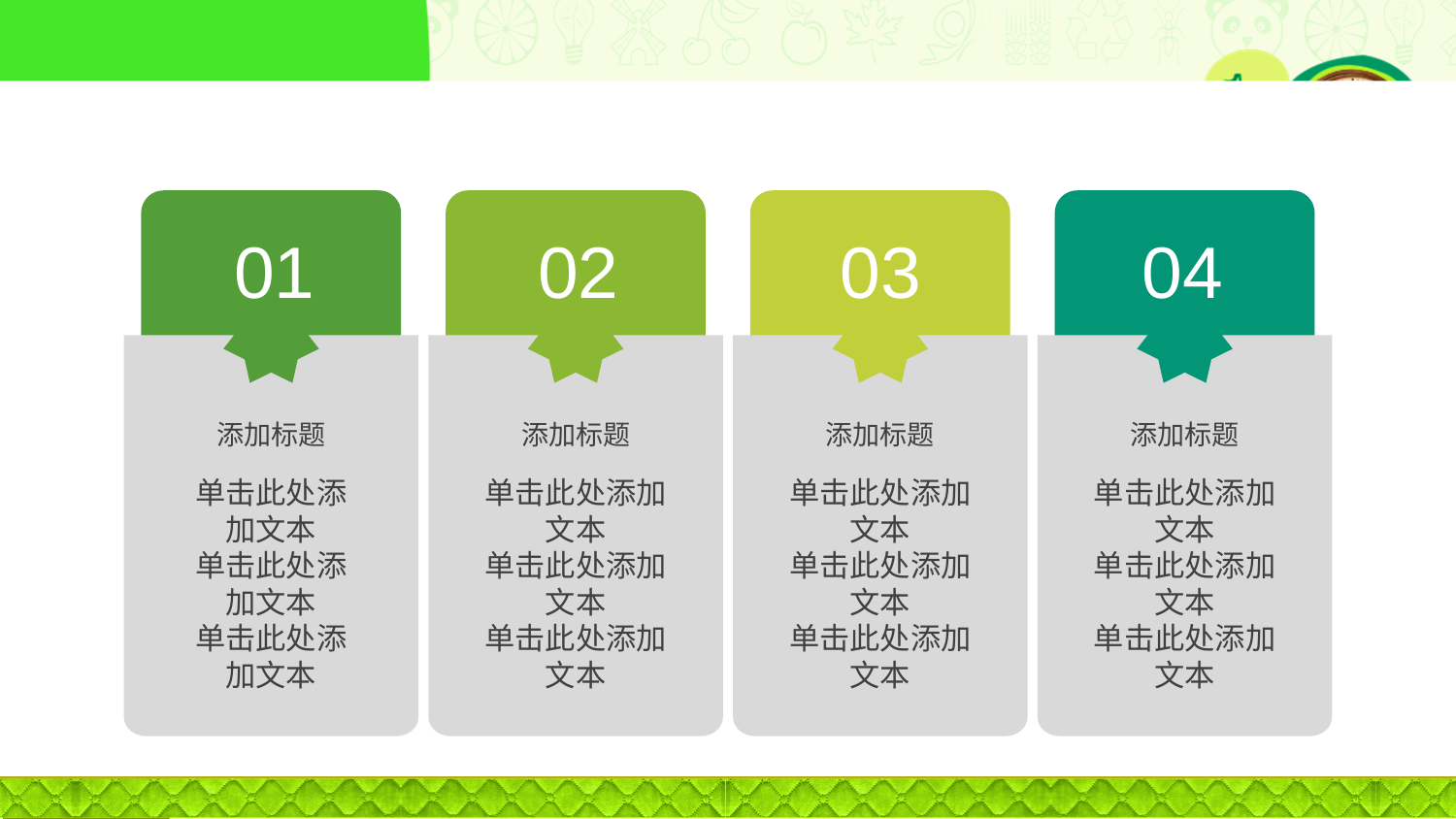

#

01

添加标题
单击此处添加文本
单击此处添加文本
单击此处添加文本

02

添加标题
单击此处添加文本
单击此处添加文本
单击此处添加文本

03

添加标题
单击此处添加文本
单击此处添加文本
单击此处添加文本

04

添加标题
单击此处添加文本
单击此处添加文本
单击此处添加文本